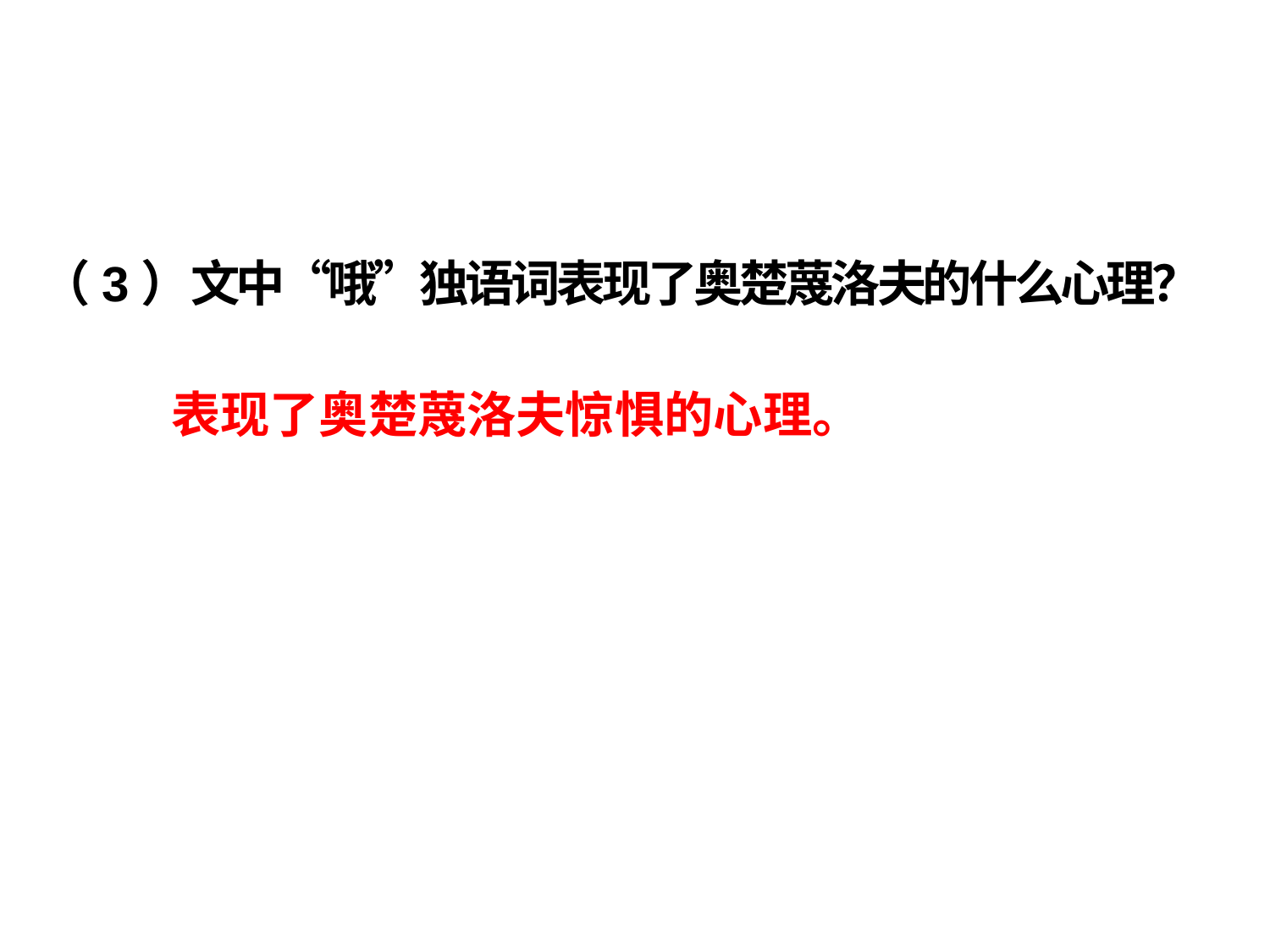

（3）文中“哦”独语词表现了奥楚蔑洛夫的什么心理？
表现了奥楚蔑洛夫惊惧的心理。